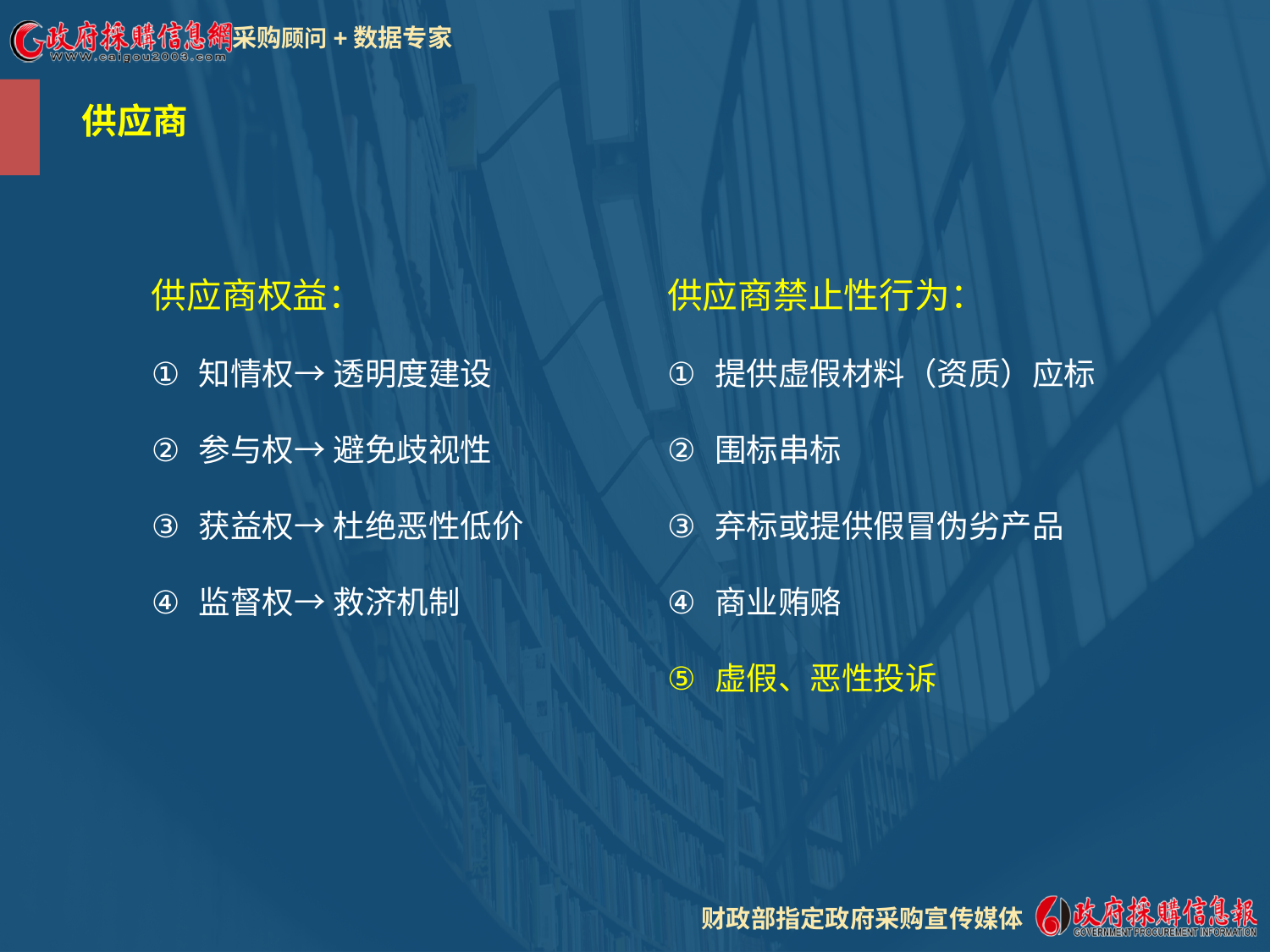

供应商
供应商权益：
知情权→ 透明度建设
参与权→ 避免歧视性
获益权→ 杜绝恶性低价
监督权→ 救济机制

供应商禁止性行为：
提供虚假材料（资质）应标
围标串标
弃标或提供假冒伪劣产品
商业贿赂
虚假、恶性投诉